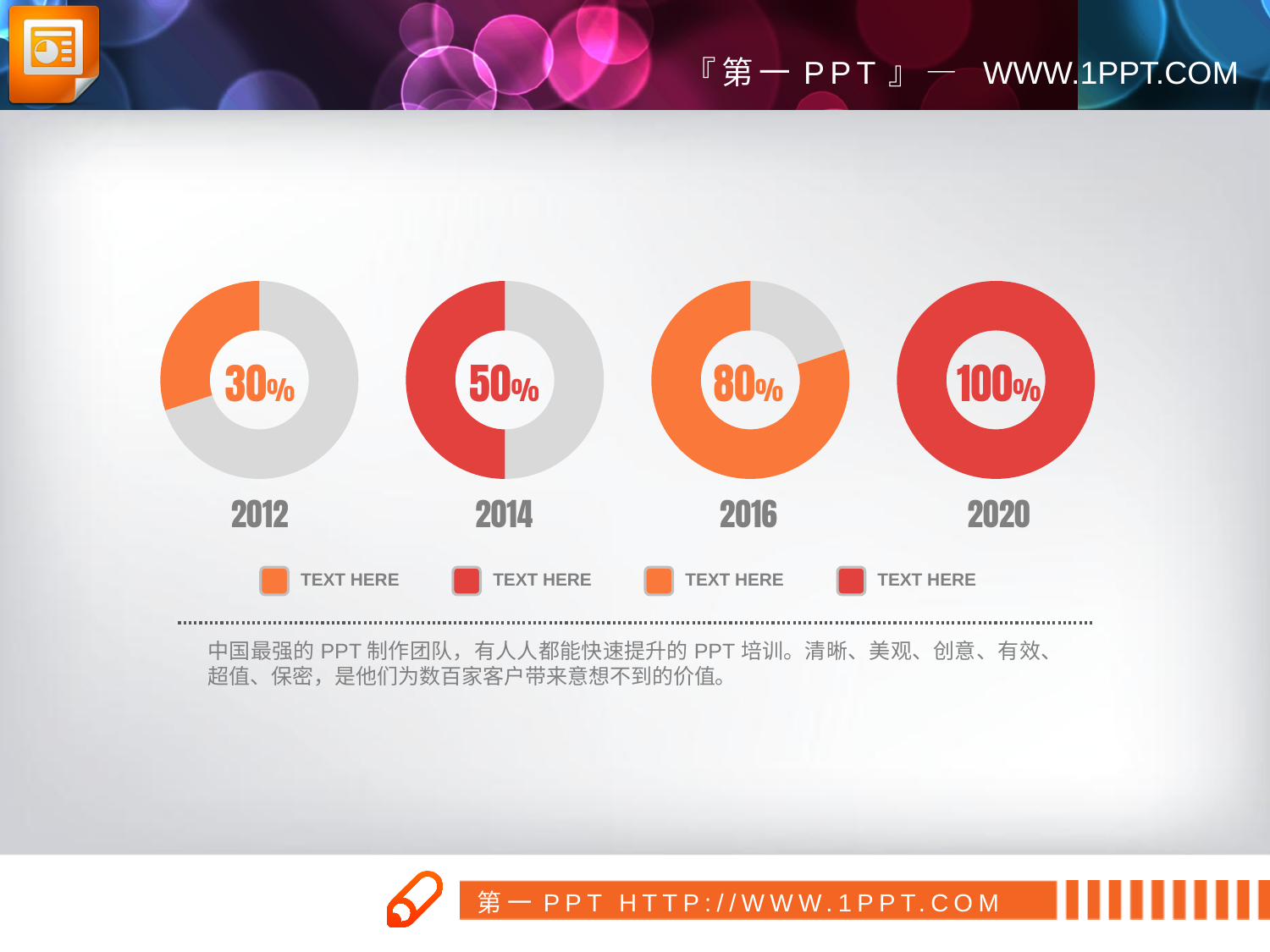

### Chart

| Category | 列1 |
|---|---|
| 第一季度 | 70.0 |
| 第二季度 | 30.0 |

### Chart

| Category | 列1 |
|---|---|
| 第一季度 | 50.0 |
| 第二季度 | 50.0 |

### Chart

| Category | 列1 |
|---|---|
| 第一季度 | 20.0 |
| 第二季度 | 80.0 |

### Chart

| Category | 列1 |
|---|---|
| 第一季度 | 0.0 |
| 第二季度 | 100.0 |
30%
50%
80%
100%
2012
2014
2016
2020
TEXT HERE

TEXT HERE

TEXT HERE

TEXT HERE

中国最强的PPT制作团队，有人人都能快速提升的PPT培训。清晰、美观、创意、有效、超值、保密，是他们为数百家客户带来意想不到的价值。